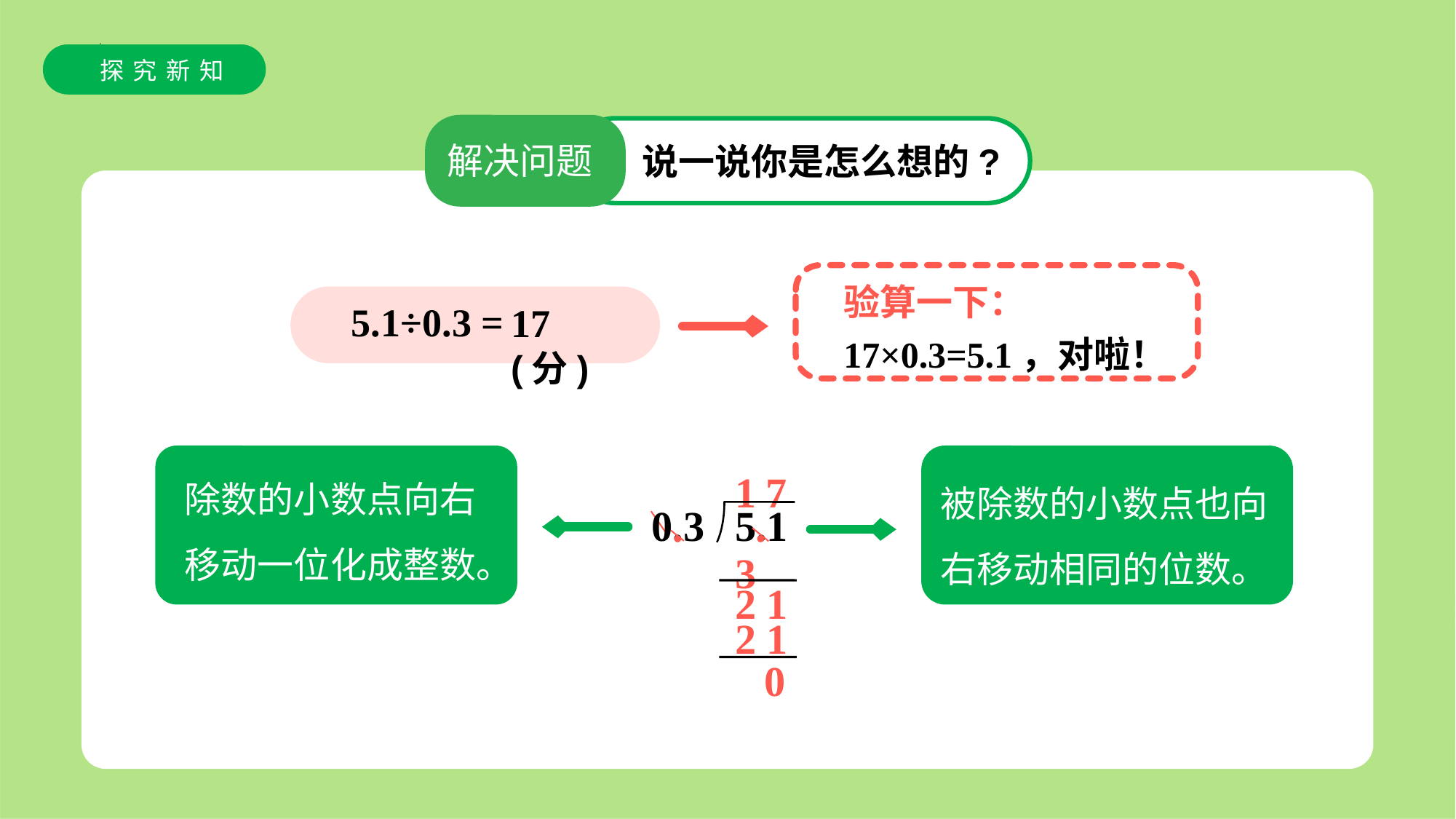

探究新知

解决问题

说一说你是怎么想的?
看一看，什么？
验算一下：
17×0.3=5.1，对啦！

5.1÷0.3=
17(分)
1
7
0.3
5.1

.
.
3
2 1

2 1
0

除数的小数点向右移动一位化成整数。

被除数的小数点也向右移动相同的位数。